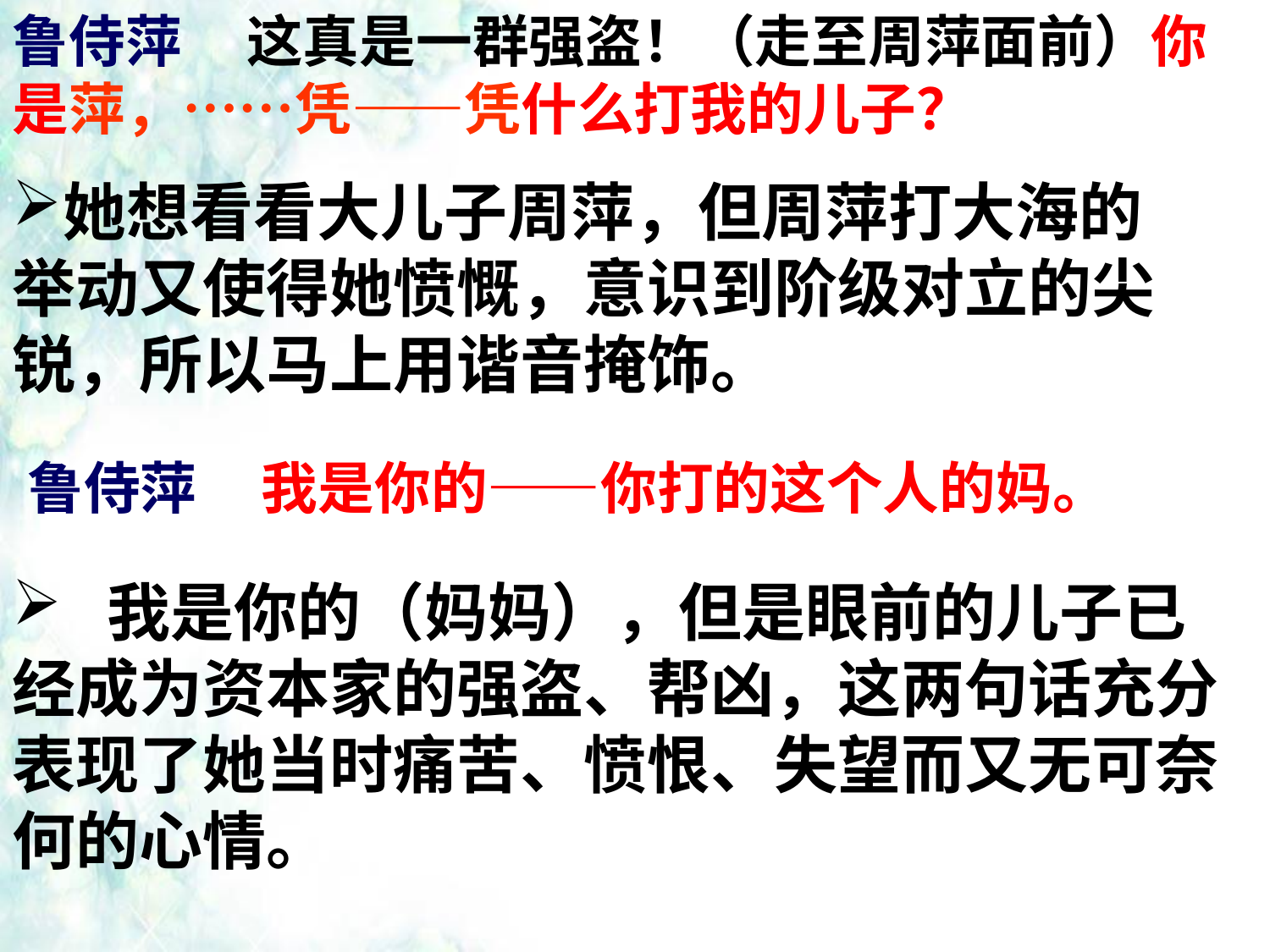

鲁侍萍     这真是一群强盗！（走至周萍面前）你是萍，……凭——凭什么打我的儿子？
她想看看大儿子周萍，但周萍打大海的举动又使得她愤慨，意识到阶级对立的尖锐，所以马上用谐音掩饰。
鲁侍萍     我是你的——你打的这个人的妈。
  我是你的（妈妈），但是眼前的儿子已经成为资本家的强盗、帮凶，这两句话充分表现了她当时痛苦、愤恨、失望而又无可奈何的心情。